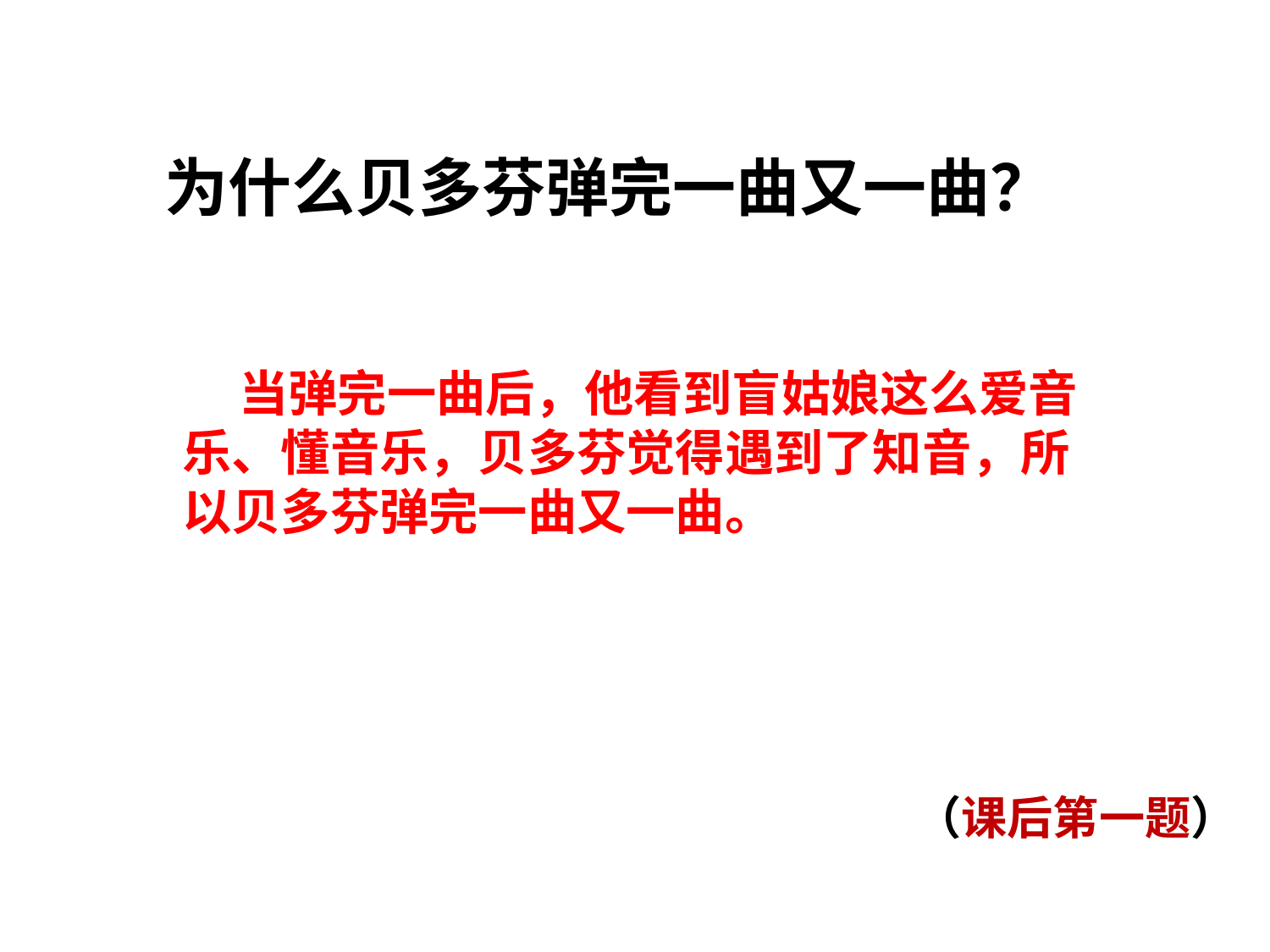

为什么贝多芬弹完一曲又一曲？
    当弹完一曲后，他看到盲姑娘这么爱音乐、懂音乐，贝多芬觉得遇到了知音，所以贝多芬弹完一曲又一曲。
（课后第一题）